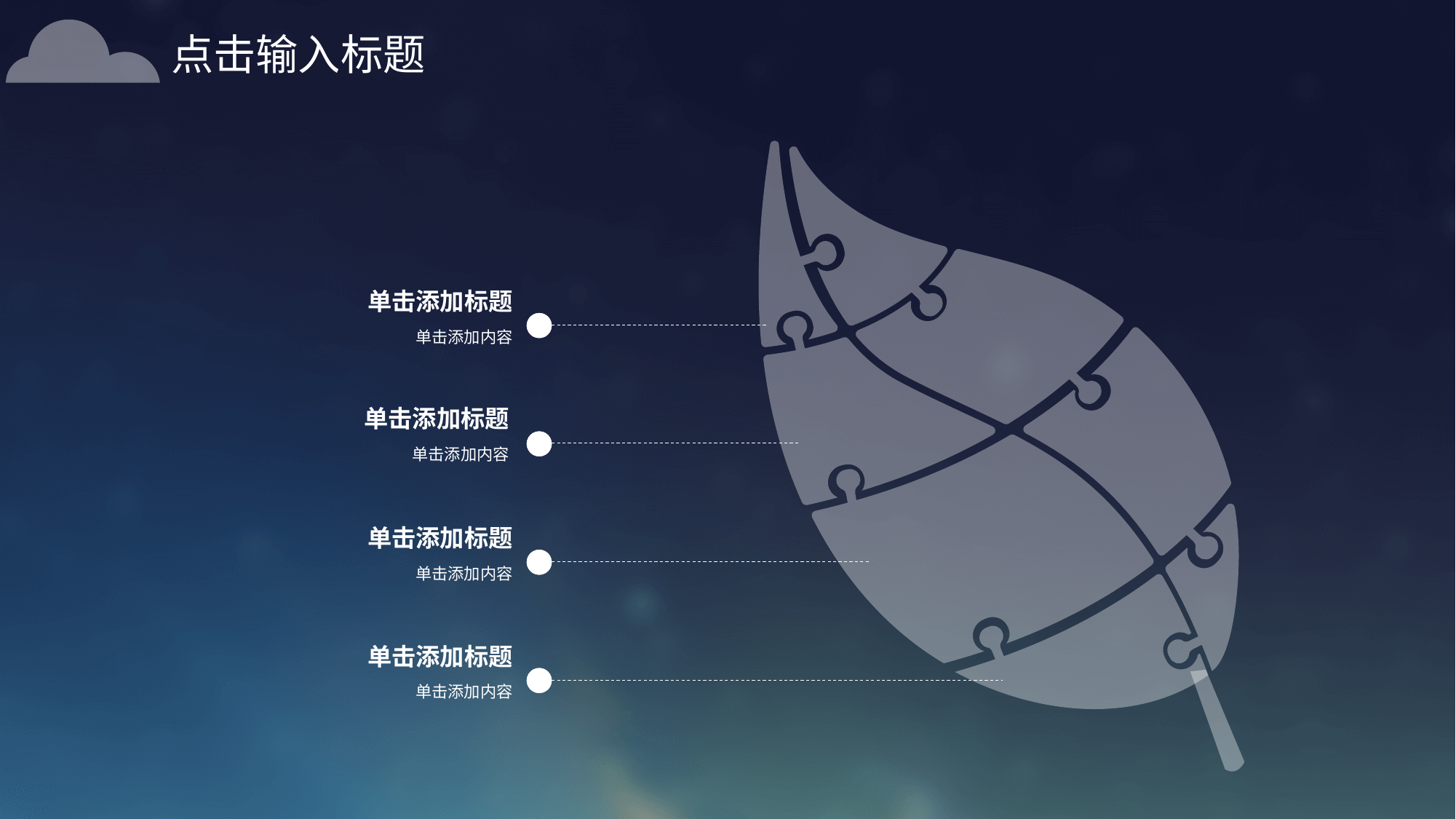

点击输入标题

单击添加标题
单击添加内容

单击添加标题
单击添加内容

单击添加标题
单击添加内容

单击添加标题
单击添加内容